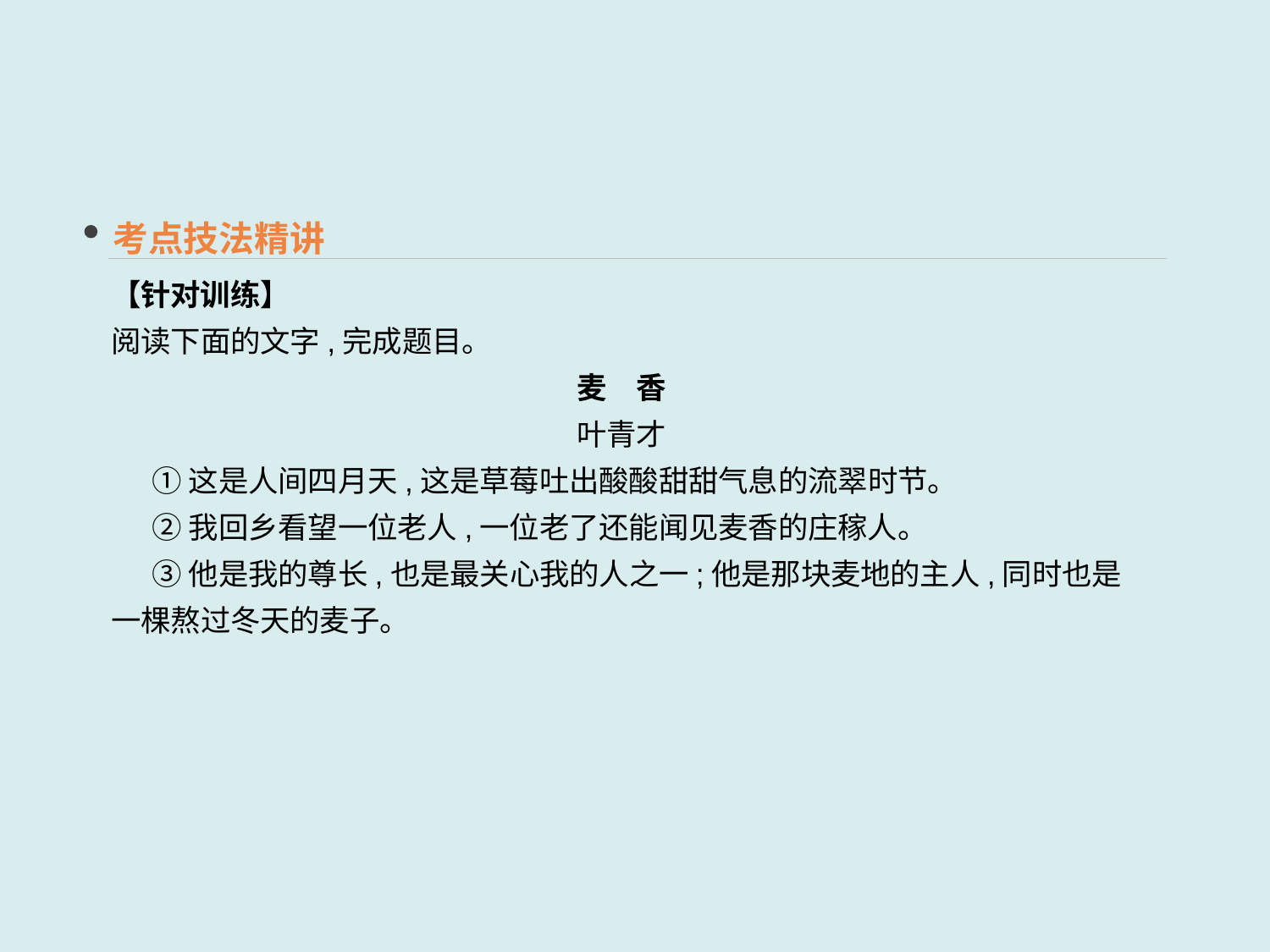

考点技法精讲

【针对训练】
阅读下面的文字,完成题目。
麦　香
叶青才
      ①这是人间四月天,这是草莓吐出酸酸甜甜气息的流翠时节。
      ②我回乡看望一位老人,一位老了还能闻见麦香的庄稼人。
      ③他是我的尊长,也是最关心我的人之一;他是那块麦地的主人,同时也是一棵熬过冬天的麦子。